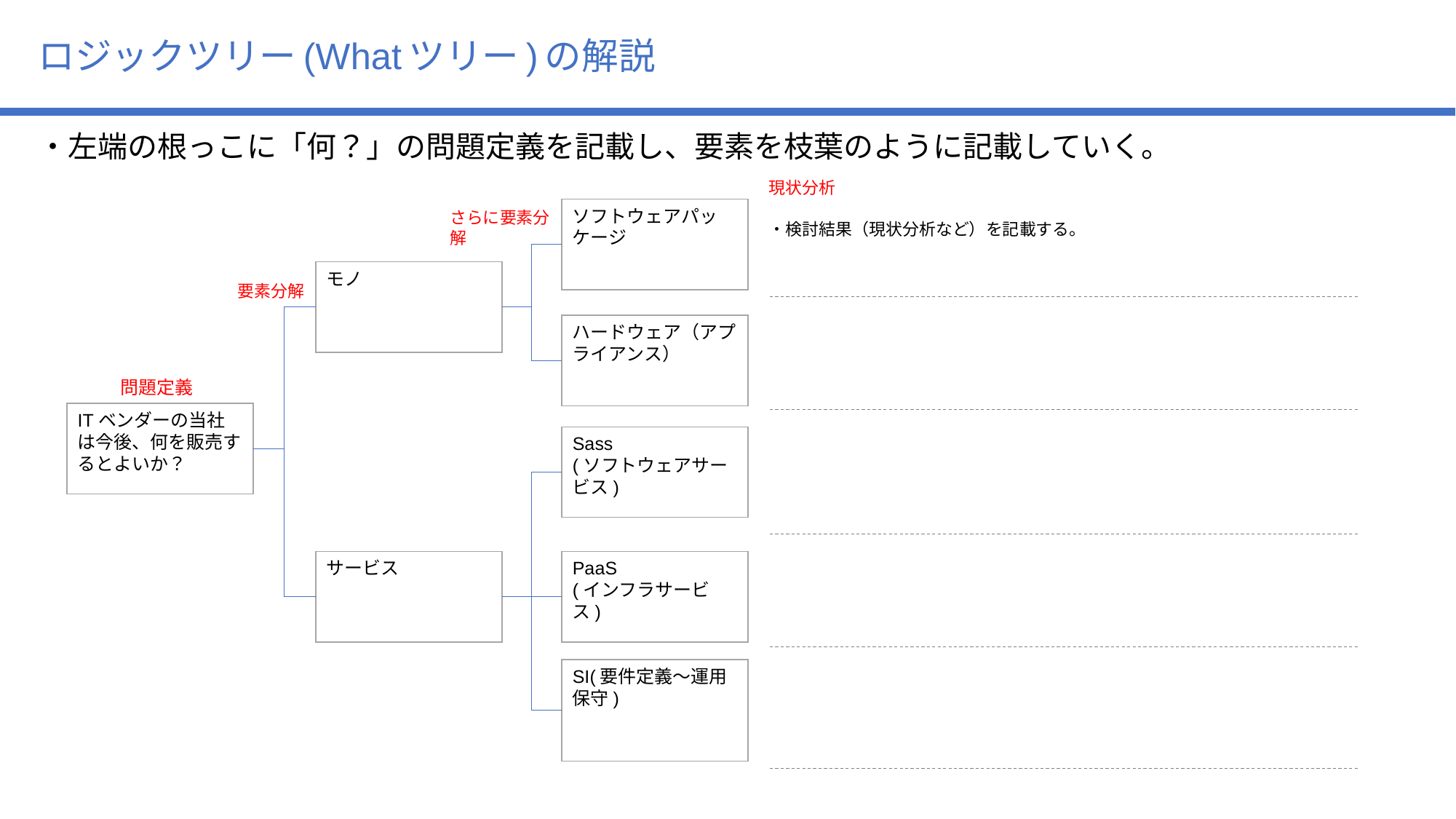

ロジックツリー(Whatツリー)の解説
・左端の根っこに「何？」の問題定義を記載し、要素を枝葉のように記載していく。
現状分析
ソフトウェアパッケージ
さらに要素分解
・検討結果（現状分析など）を記載する。
モノ
要素分解
ハードウェア（アプライアンス）
問題定義
ITベンダーの当社は今後、何を販売するとよいか？
Sass
(ソフトウェアサービス)
サービス
PaaS
(インフラサービス)
SI(要件定義～運用保守)